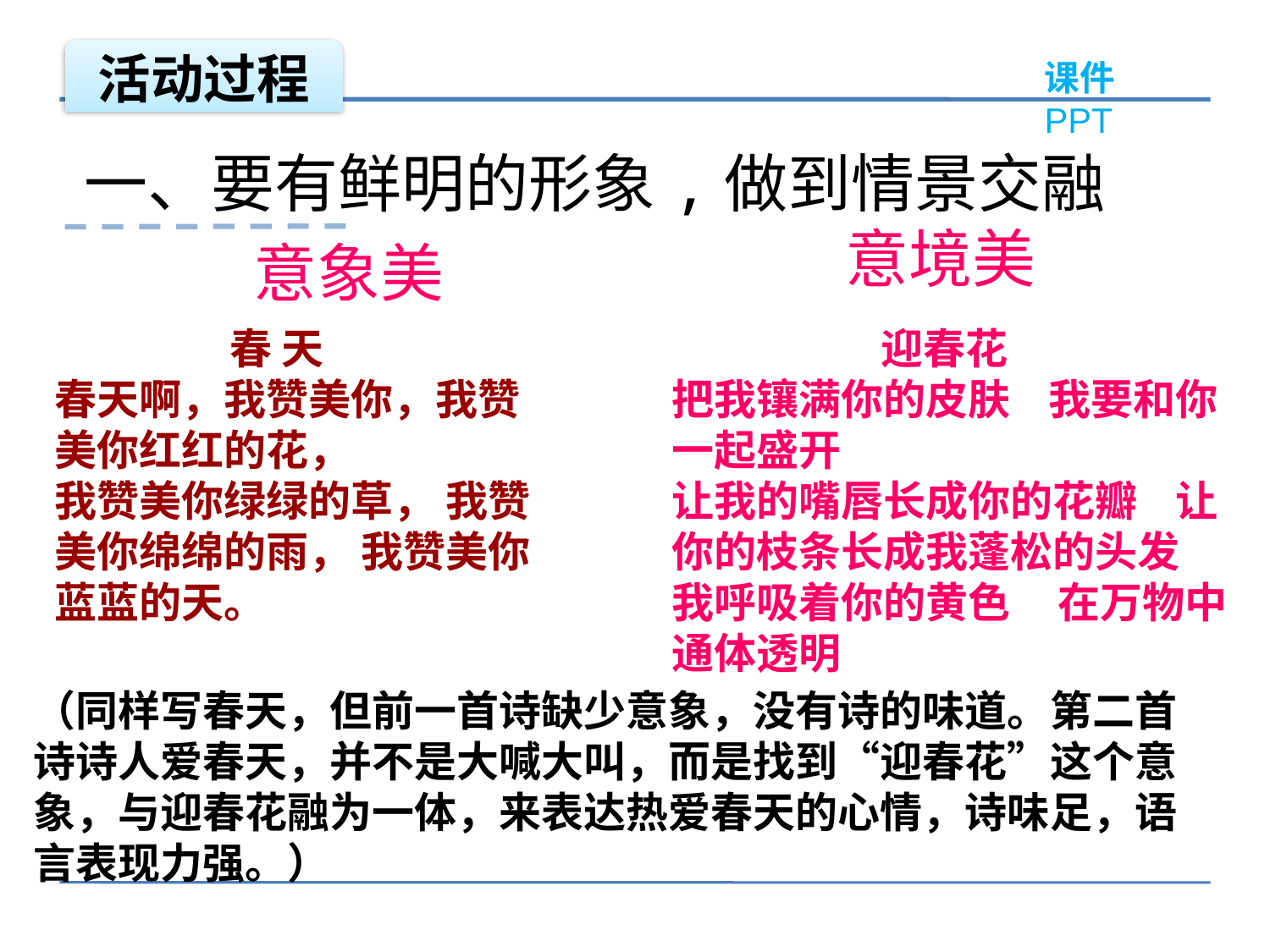

活动过程
 一、要有鲜明的形象,做到情景交融
 意境美
意象美
                     春 天 
春天啊，我赞美你，我赞美你红红的花， 
我赞美你绿绿的草， 我赞美你绵绵的雨， 我赞美你蓝蓝的天。
                            迎春花
把我镶满你的皮肤    我要和你一起盛开 
让我的嘴唇长成你的花瓣    让你的枝条长成我蓬松的头发 
我呼吸着你的黄色     在万物中通体透明
（同样写春天，但前一首诗缺少意象，没有诗的味道。第二首诗诗人爱春天，并不是大喊大叫，而是找到“迎春花”这个意象，与迎春花融为一体，来表达热爱春天的心情，诗味足，语言表现力强。）